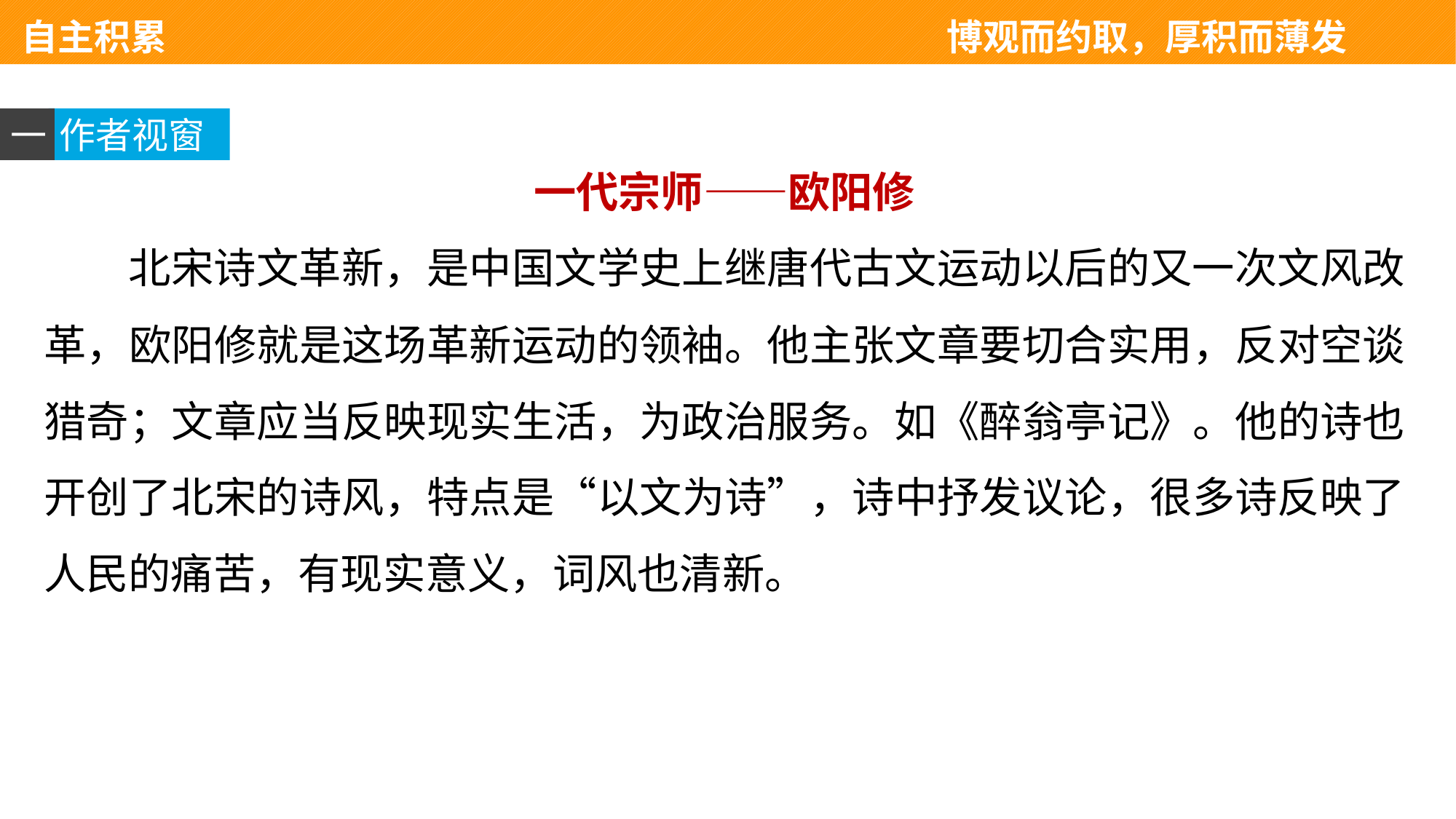

自主积累                                 　　　　　　　　　　　　　　博观而约取，厚积而薄发
一
作者视窗
一代宗师——欧阳修
北宋诗文革新，是中国文学史上继唐代古文运动以后的又一次文风改革，欧阳修就是这场革新运动的领袖。他主张文章要切合实用，反对空谈猎奇；文章应当反映现实生活，为政治服务。如《醉翁亭记》。他的诗也开创了北宋的诗风，特点是“以文为诗”，诗中抒发议论，很多诗反映了人民的痛苦，有现实意义，词风也清新。